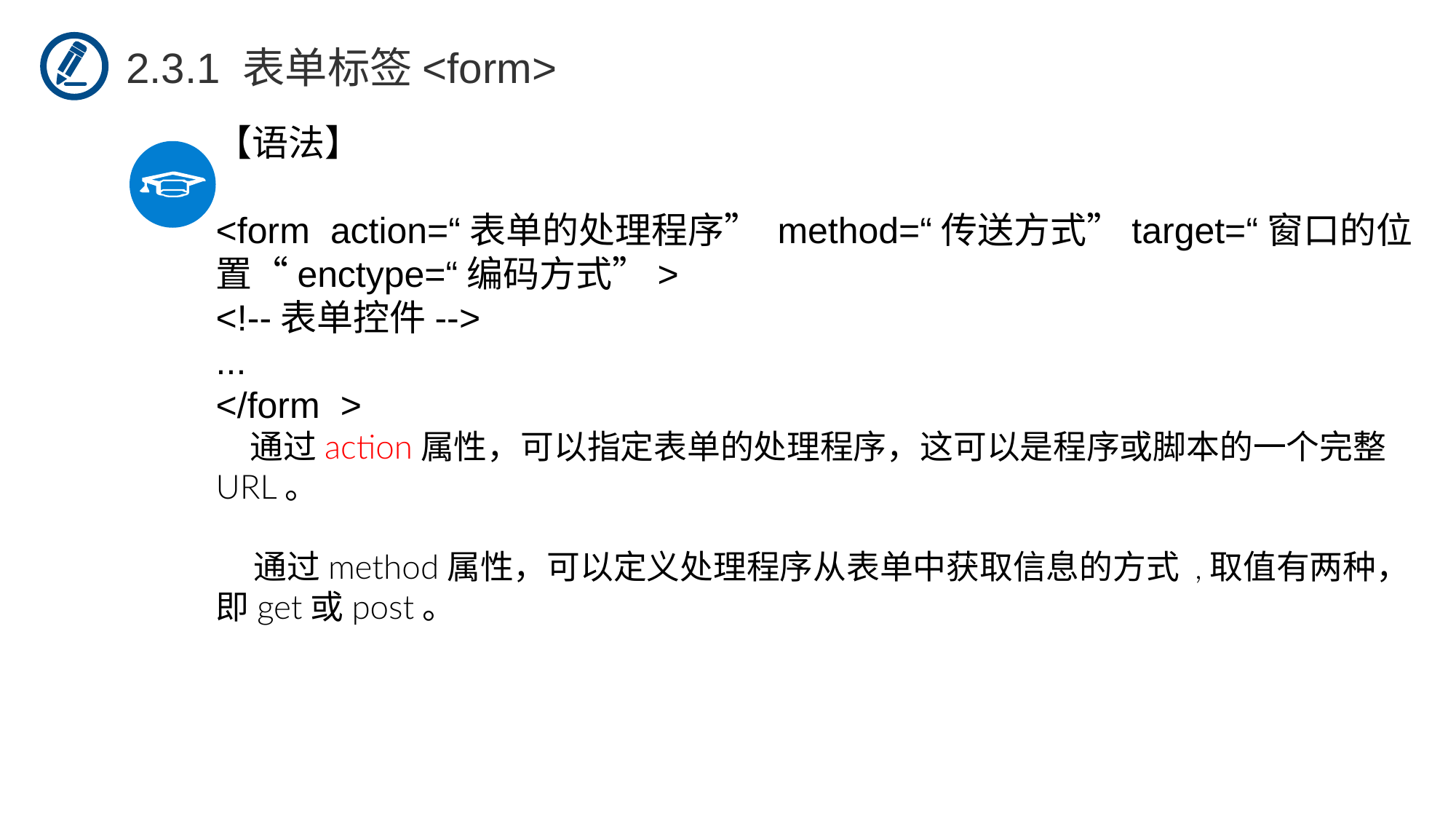

2.3.1 表单标签<form>
【语法】

<form  action=“表单的处理程序” method=“传送方式”target=“窗口的位置“enctype=“编码方式”>
<!--表单控件-->
...
</form  >
    通过action属性，可以指定表单的处理程序，这可以是程序或脚本的一个完整URL。

    通过method属性，可以定义处理程序从表单中获取信息的方式 ,取值有两种，即get或post。